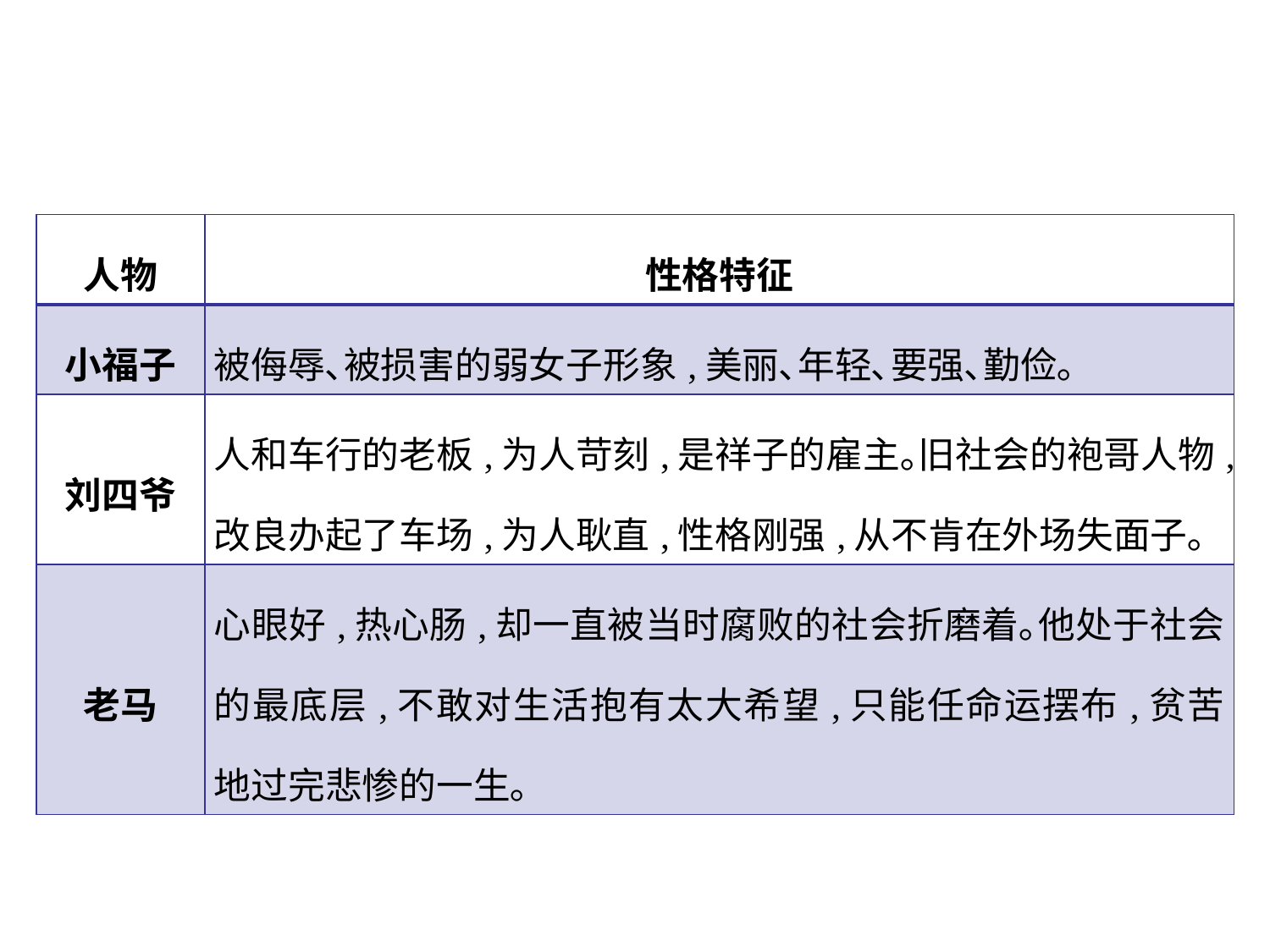

| 人物 | 性格特征 |
| --- | --- |
| 小福子 | 被侮辱､被损害的弱女子形象,美丽､年轻､要强､勤俭｡ |
| 刘四爷 | 人和车行的老板,为人苛刻,是祥子的雇主｡旧社会的袍哥人物,改良办起了车场,为人耿直,性格刚强,从不肯在外场失面子｡ |
| 老马 | 心眼好,热心肠,却一直被当时腐败的社会折磨着｡他处于社会的最底层,不敢对生活抱有太大希望,只能任命运摆布,贫苦地过完悲惨的一生｡ |